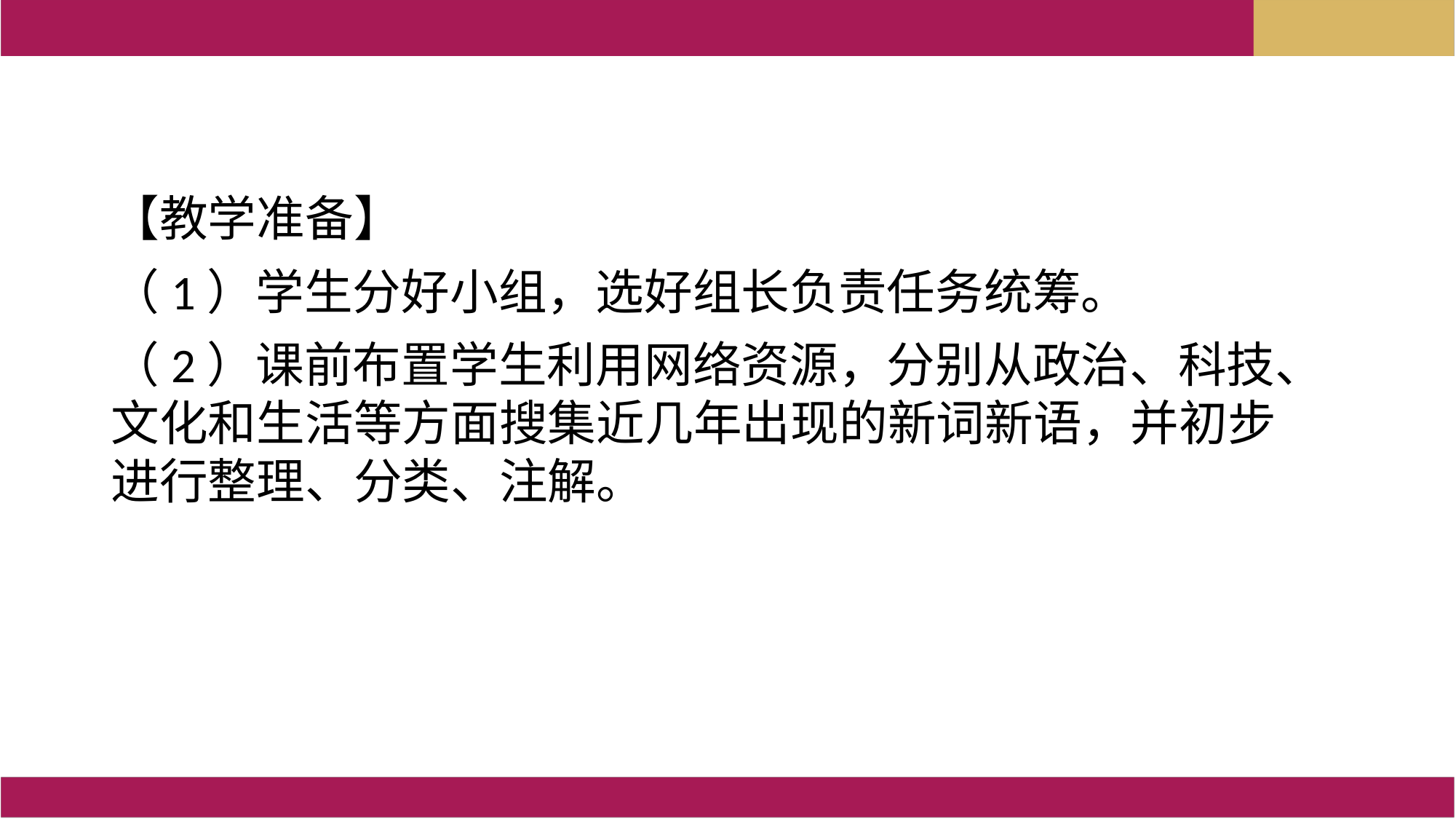

【教学准备】
（1）学生分好小组，选好组长负责任务统筹。
（2）课前布置学生利用网络资源，分别从政治、科技、文化和生活等方面搜集近几年出现的新词新语，并初步进行整理、分类、注解。